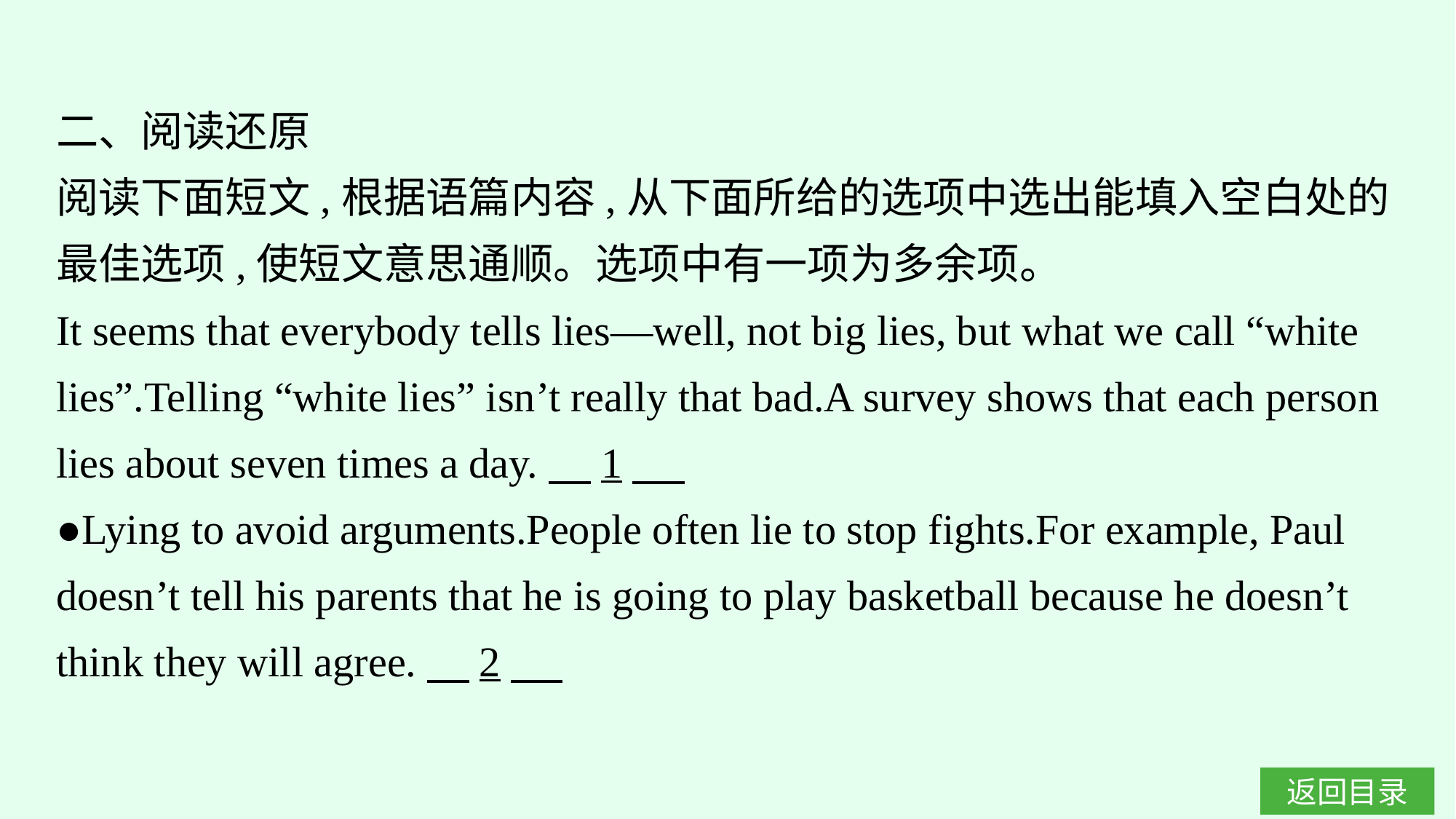

二、阅读还原
阅读下面短文,根据语篇内容,从下面所给的选项中选出能填入空白处的最佳选项,使短文意思通顺。选项中有一项为多余项。
It seems that everybody tells lies—well, not big lies, but what we call “white lies”.Telling “white lies” isn’t really that bad.A survey shows that each person lies about seven times a day.　1
●Lying to avoid arguments.People often lie to stop fights.For example, Paul doesn’t tell his parents that he is going to play basketball because he doesn’t think they will agree.　2